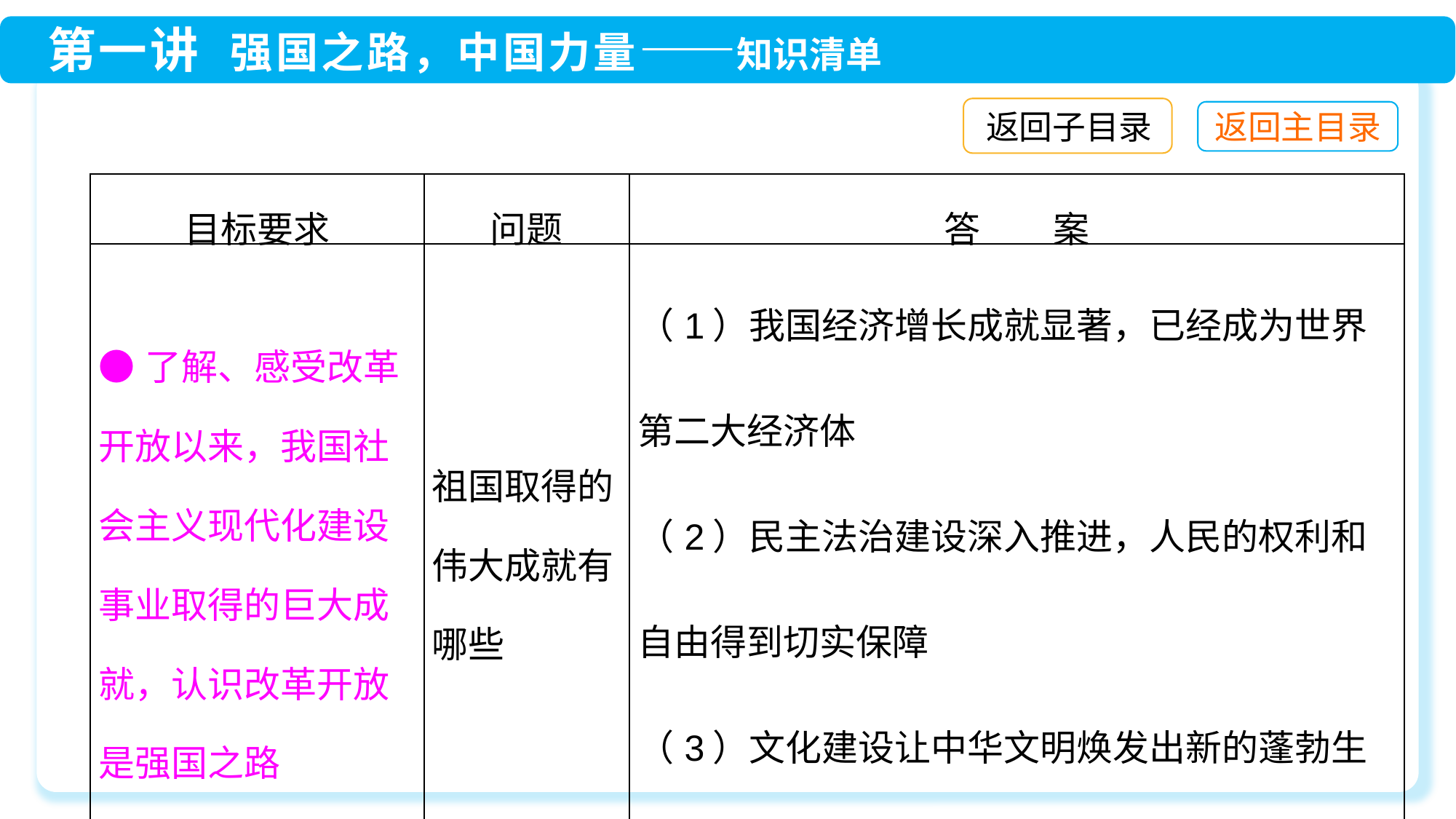

返回子目录
| 目标要求 | 问题 | 答　　案 |
| --- | --- | --- |
| ●了解、感受改革开放以来，我国社会主义现代化建设事业取得的巨大成就，认识改革开放是强国之路 | 祖国取得的伟大成就有哪些 | （1）我国经济增长成就显著，已经成为世界第二大经济体 （2）民主法治建设深入推进，人民的权利和自由得到切实保障 （3）文化建设让中华文明焕发出新的蓬勃生机 （4）科技创新成就斐然 |